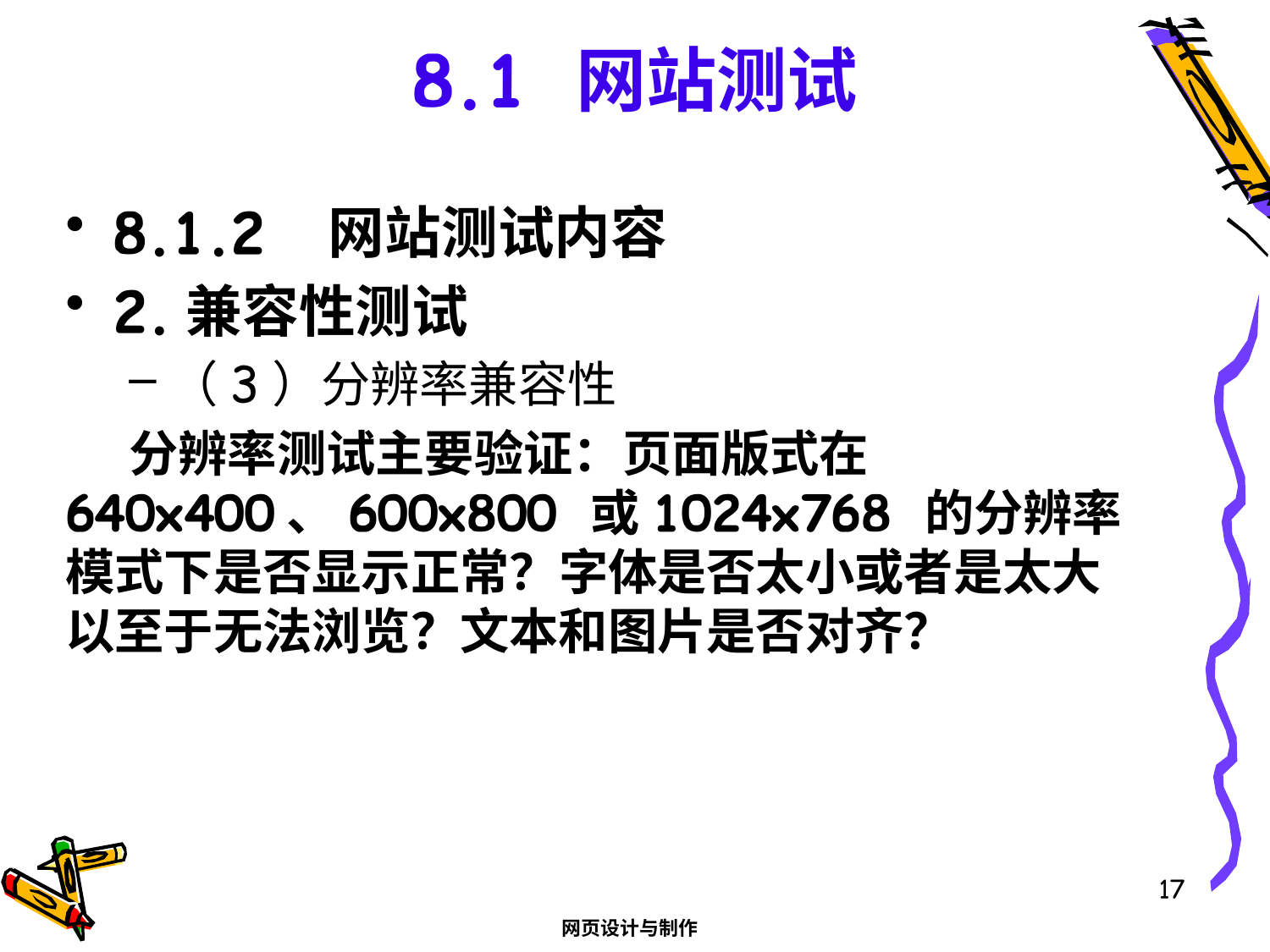

# 8.1 网站测试
8.1.2  网站测试内容
2.兼容性测试
（3）分辨率兼容性
分辨率测试主要验证：页面版式在640x400、600x800 或1024x768 的分辨率模式下是否显示正常？字体是否太小或者是太大以至于无法浏览？文本和图片是否对齐？
17
网页设计与制作